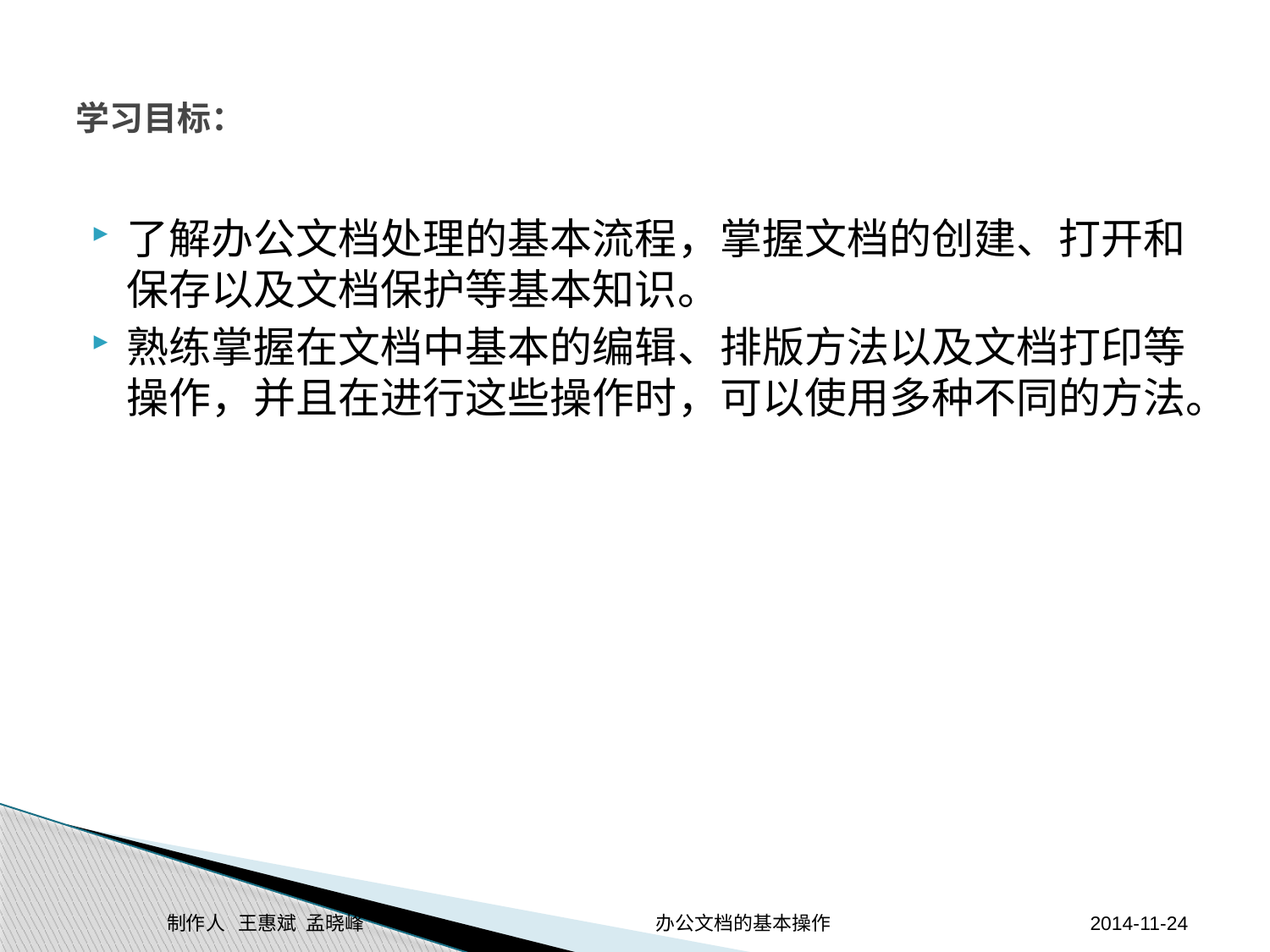

# 学习目标：
了解办公文档处理的基本流程，掌握文档的创建、打开和保存以及文档保护等基本知识。
熟练掌握在文档中基本的编辑、排版方法以及文档打印等操作，并且在进行这些操作时，可以使用多种不同的方法。
制作人   王惠斌  孟晓峰                                                                  办公文档的基本操作
2014-11-24